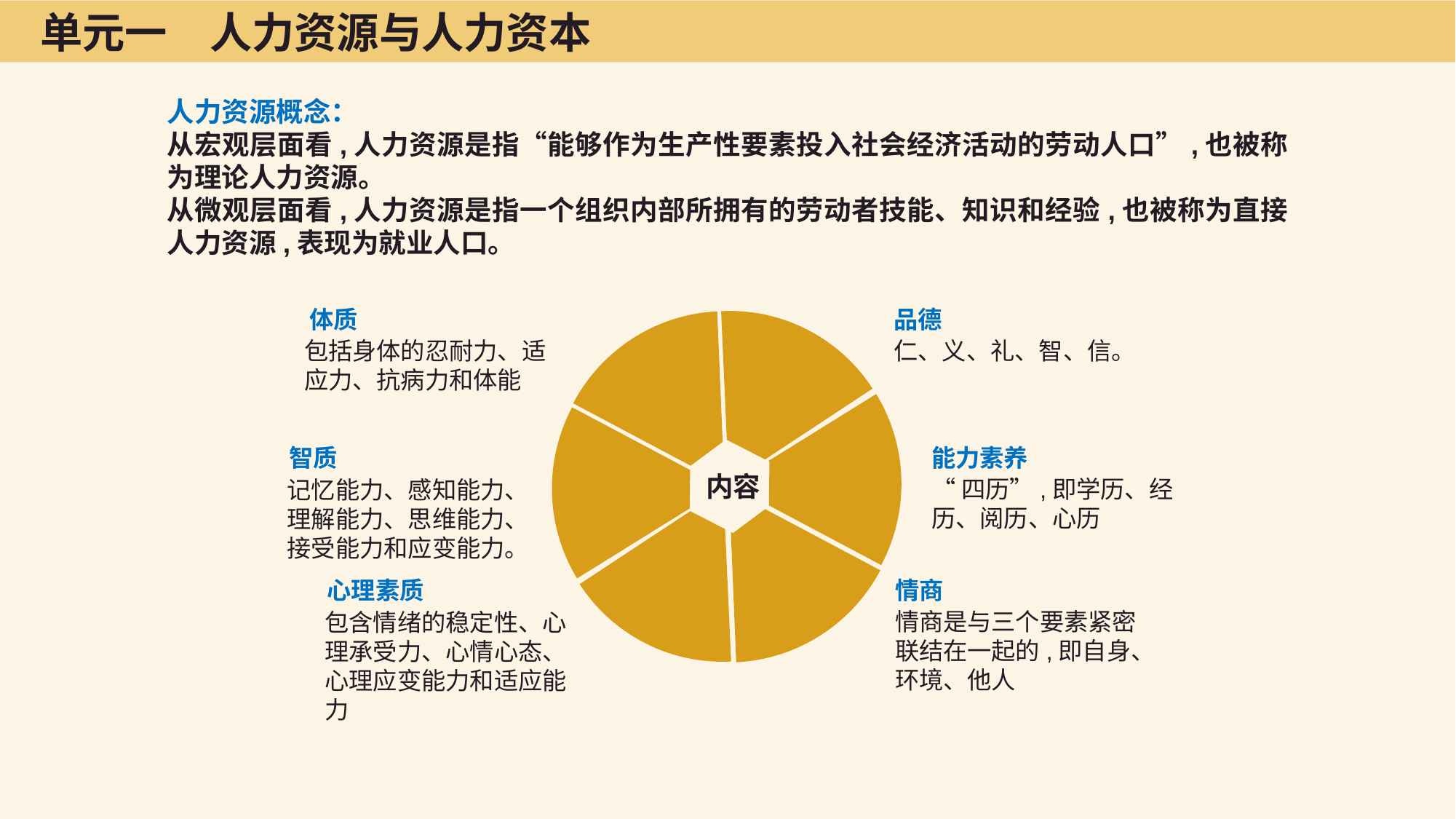

单元一　人力资源与人力资本
人力资源概念：
从宏观层面看,人力资源是指“能够作为生产性要素投入社会经济活动的劳动人口”,也被称为理论人力资源。
从微观层面看,人力资源是指一个组织内部所拥有的劳动者技能、知识和经验,也被称为直接人力资源,表现为就业人口。
体质
包括身体的忍耐力、适应力、抗病力和体能
品德
仁、义、礼、智、信。

智质
记忆能力、感知能力、理解能力、思维能力、接受能力和应变能力。
能力素养
“四历”,即学历、经历、阅历、心历
内容
情商
情商是与三个要素紧密联结在一起的,即自身、环境、他人
心理素质
包含情绪的稳定性、心理承受力、心情心态、心理应变能力和适应能力